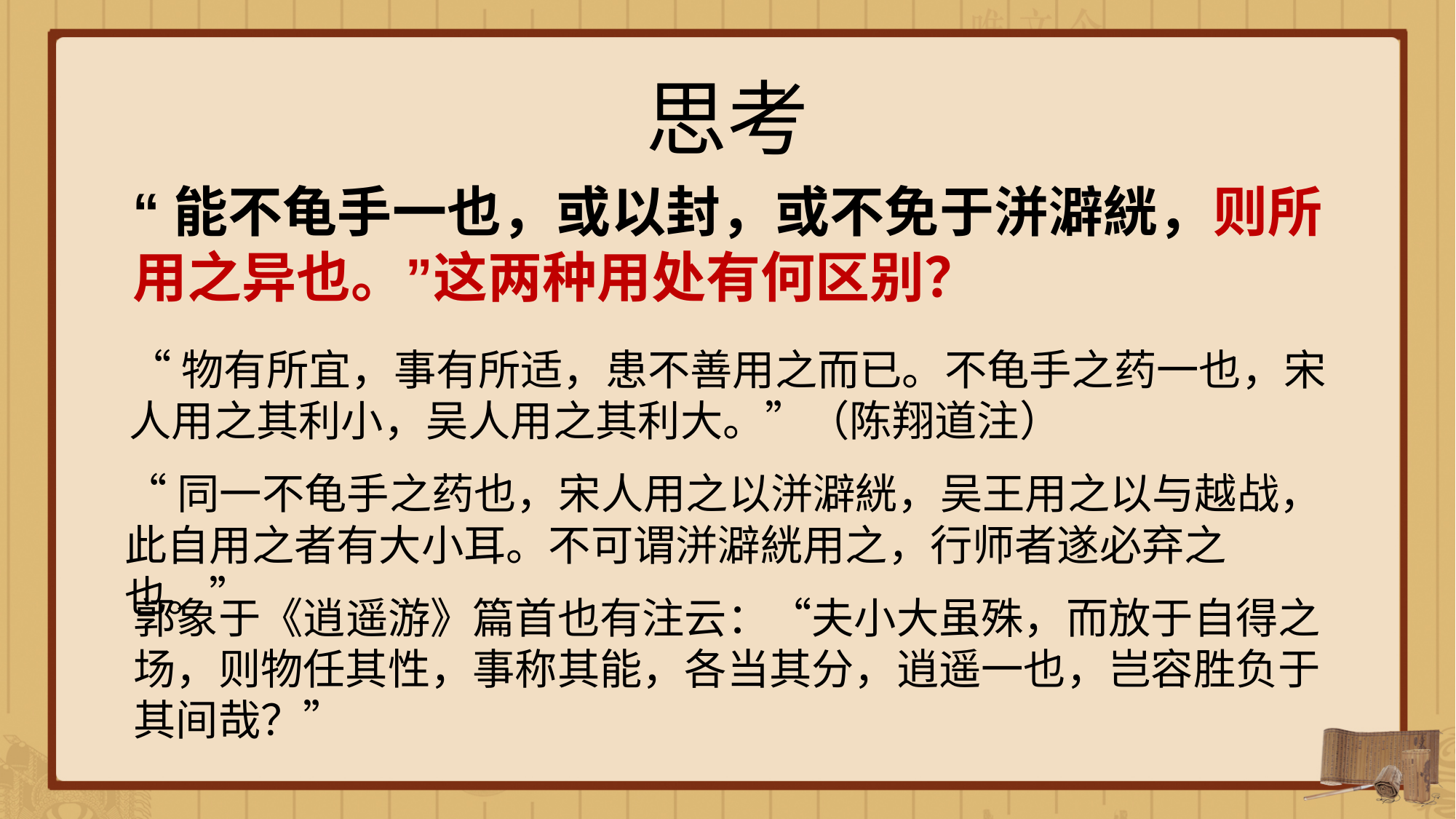

思考
“能不龟手一也，或以封，或不免于洴澼絖，则所用之异也。”这两种用处有何区别？
“物有所宜，事有所适，患不善用之而已。不龟手之药一也，宋人用之其利小，吴人用之其利大。”（陈翔道注）
“同一不龟手之药也，宋人用之以洴澼絖，吴王用之以与越战，此自用之者有大小耳。不可谓洴澼絖用之，行师者遂必弃之也。”
郭象于《逍遥游》篇首也有注云：“夫小大虽殊，而放于自得之场，则物任其性，事称其能，各当其分，逍遥一也，岂容胜负于其间哉？”